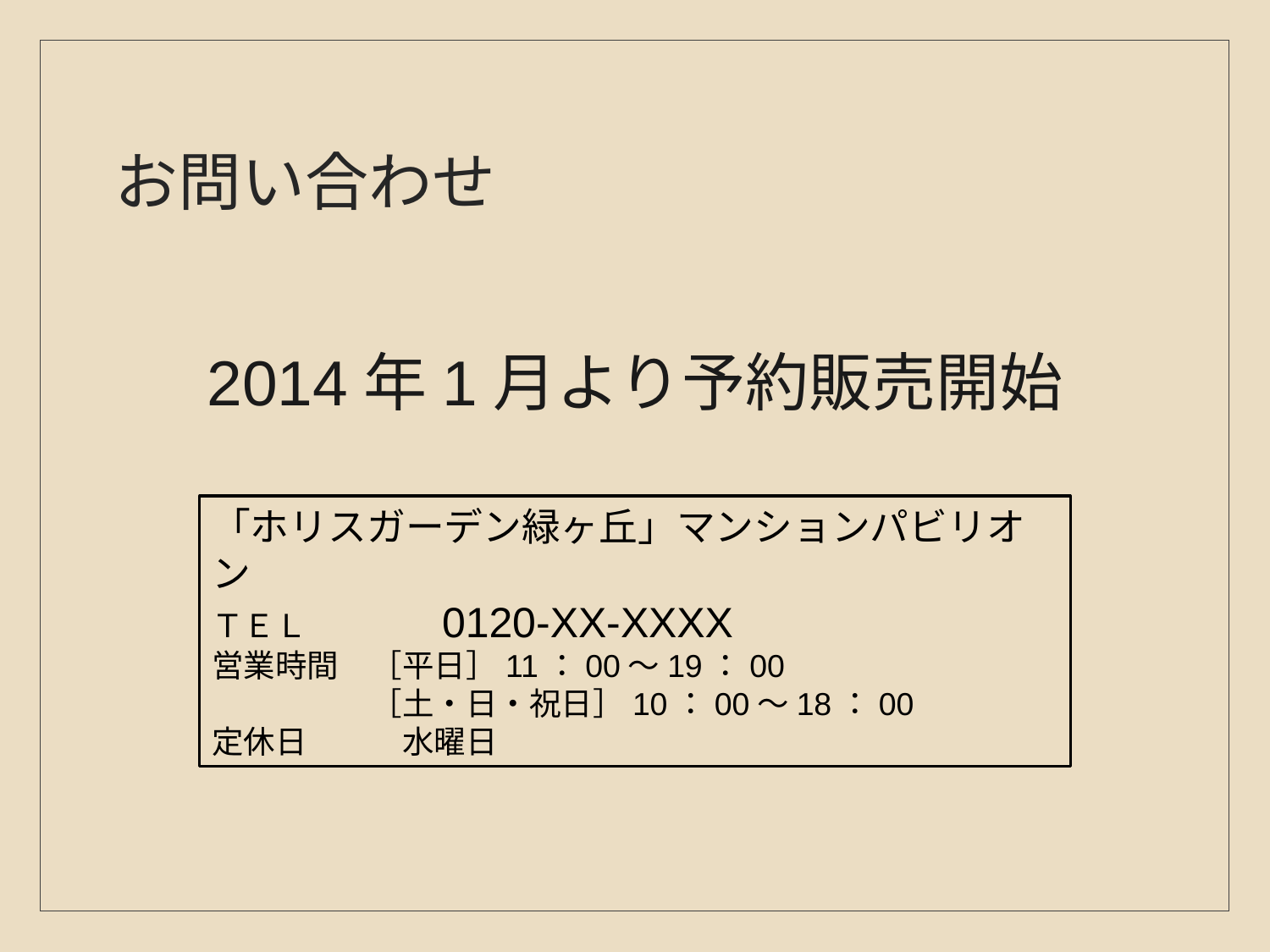

# お問い合わせ
2014年1月より予約販売開始
「ホリスガーデン緑ヶ丘」マンションパビリオン
ＴＥＬ　　　　0120-XX-XXXX
営業時間　［平日］11：00～19：00
	　［土・日・祝日］10：00～18：00
定休日　　　水曜日